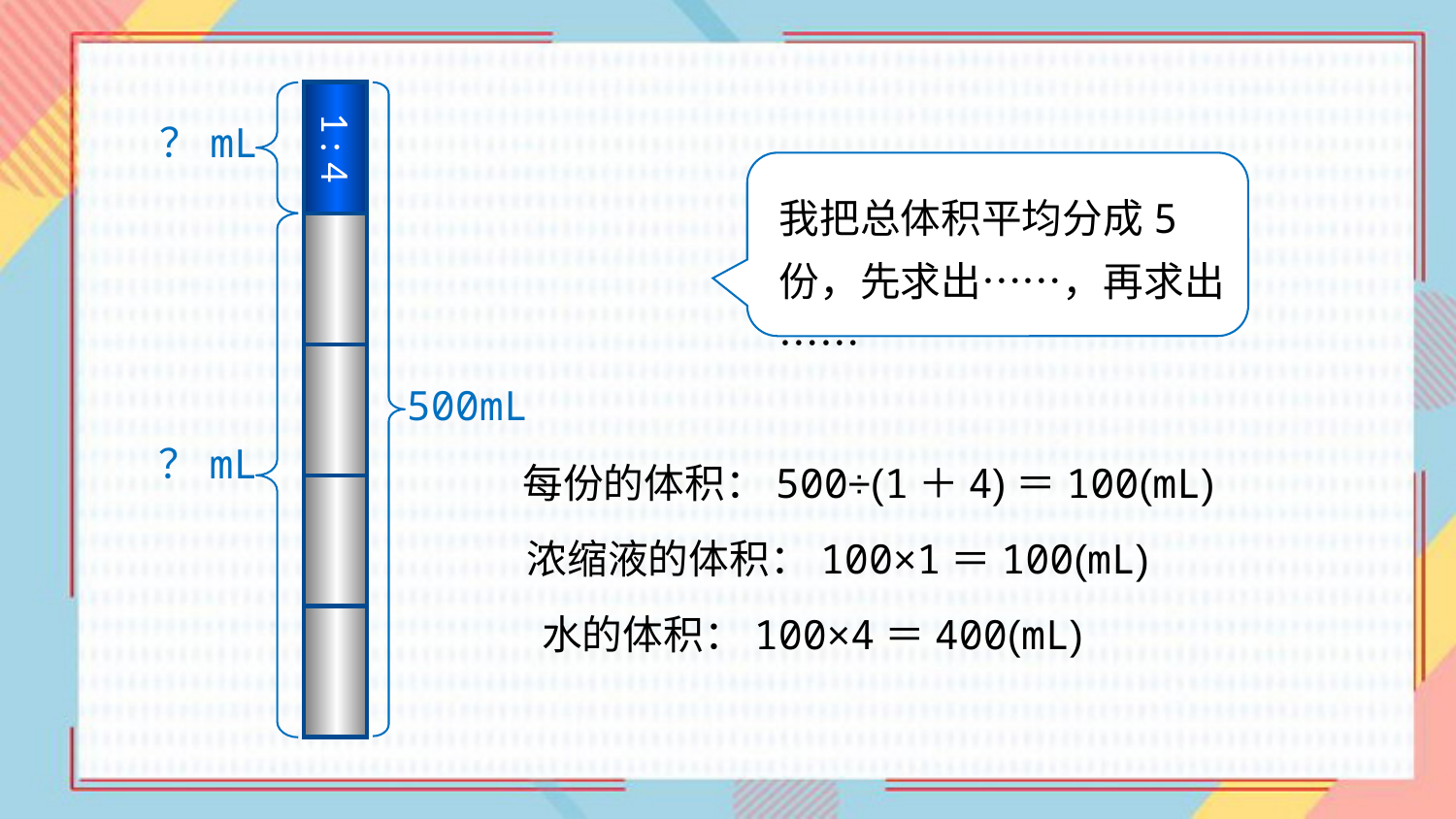

？mL
1 : 4

我把总体积平均分成5份，先求出……，再求出……

500mL
？mL
每份的体积：500÷(1＋4)＝100(mL)

浓缩液的体积：100×1＝100(mL)
水的体积：100×4＝400(mL)